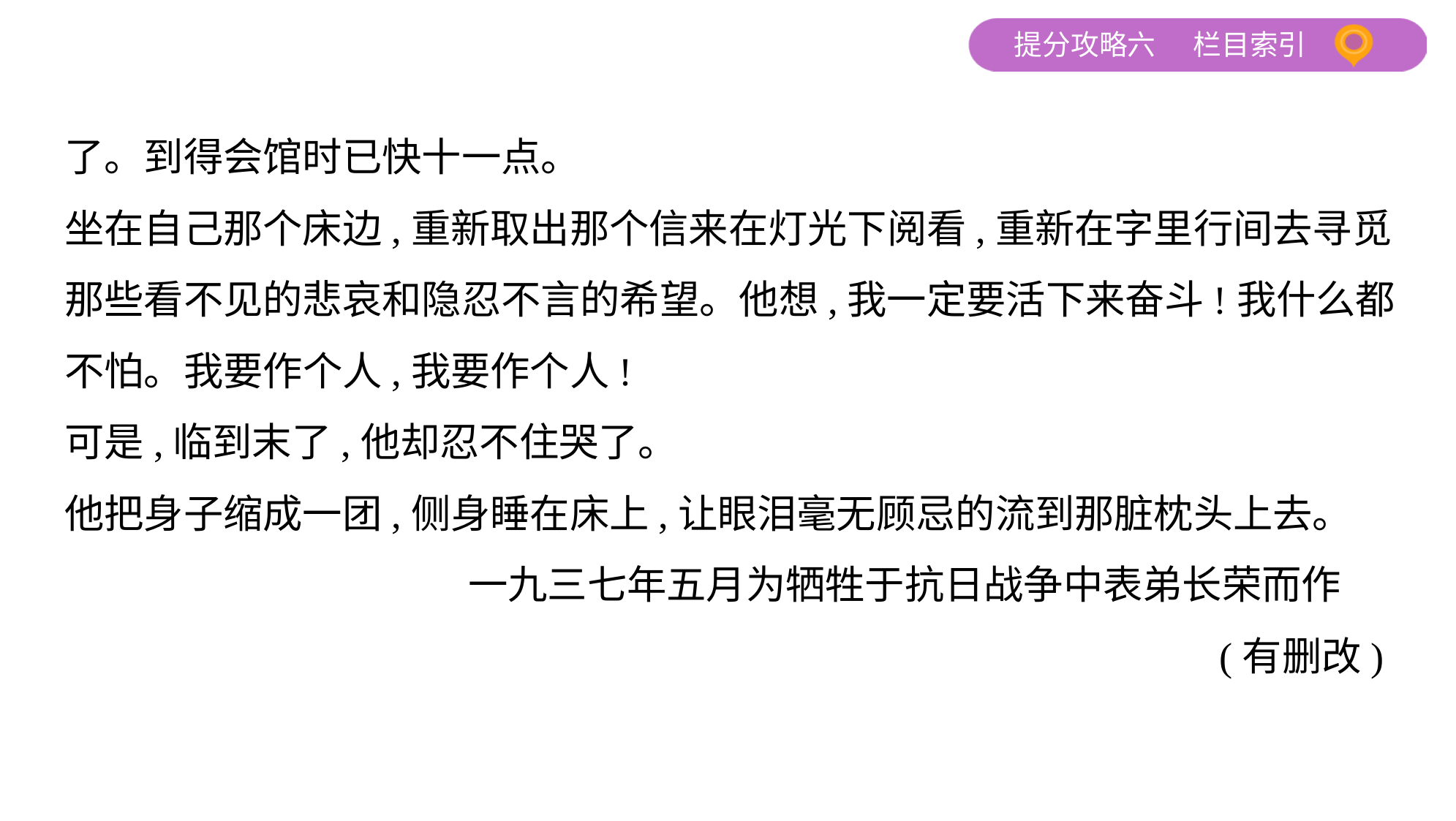

了。到得会馆时已快十一点。
坐在自己那个床边,重新取出那个信来在灯光下阅看,重新在字里行间去寻觅
那些看不见的悲哀和隐忍不言的希望。他想,我一定要活下来奋斗!我什么都
不怕。我要作个人,我要作个人!
可是,临到末了,他却忍不住哭了。
他把身子缩成一团,侧身睡在床上,让眼泪毫无顾忌的流到那脏枕头上去。
                                            一九三七年五月为牺牲于抗日战争中表弟长荣而作
                                                                                                                     (有删改)